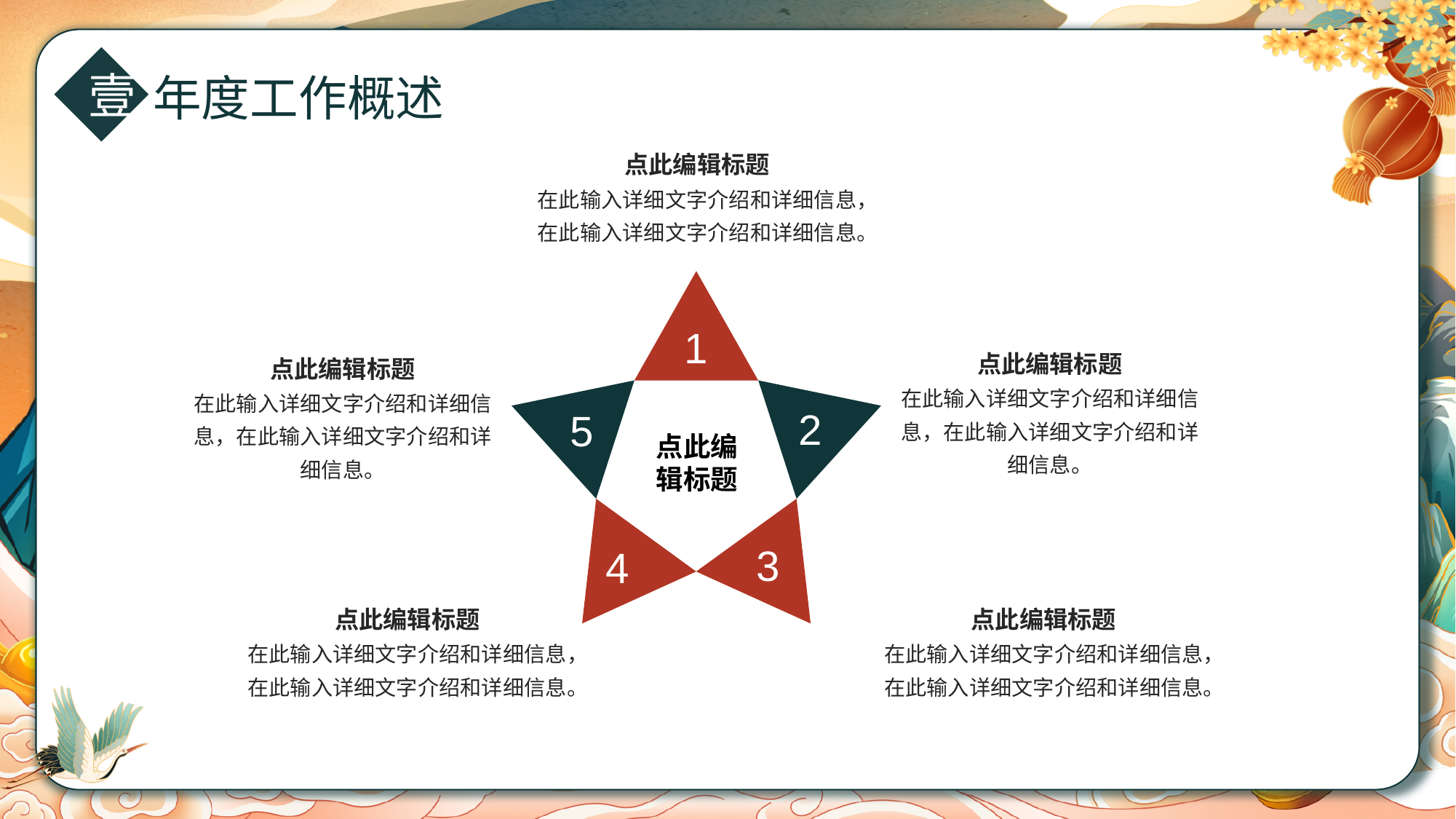

壹
年度工作概述
点此编辑标题
在此输入详细文字介绍和详细信息，在此输入详细文字介绍和详细信息。

1
点此编辑标题
在此输入详细文字介绍和详细信息，在此输入详细文字介绍和详细信息。
点此编辑标题
在此输入详细文字介绍和详细信息，在此输入详细文字介绍和详细信息。

5

2
点此编
辑标题

4

3
点此编辑标题
在此输入详细文字介绍和详细信息，在此输入详细文字介绍和详细信息。
点此编辑标题
在此输入详细文字介绍和详细信息，在此输入详细文字介绍和详细信息。